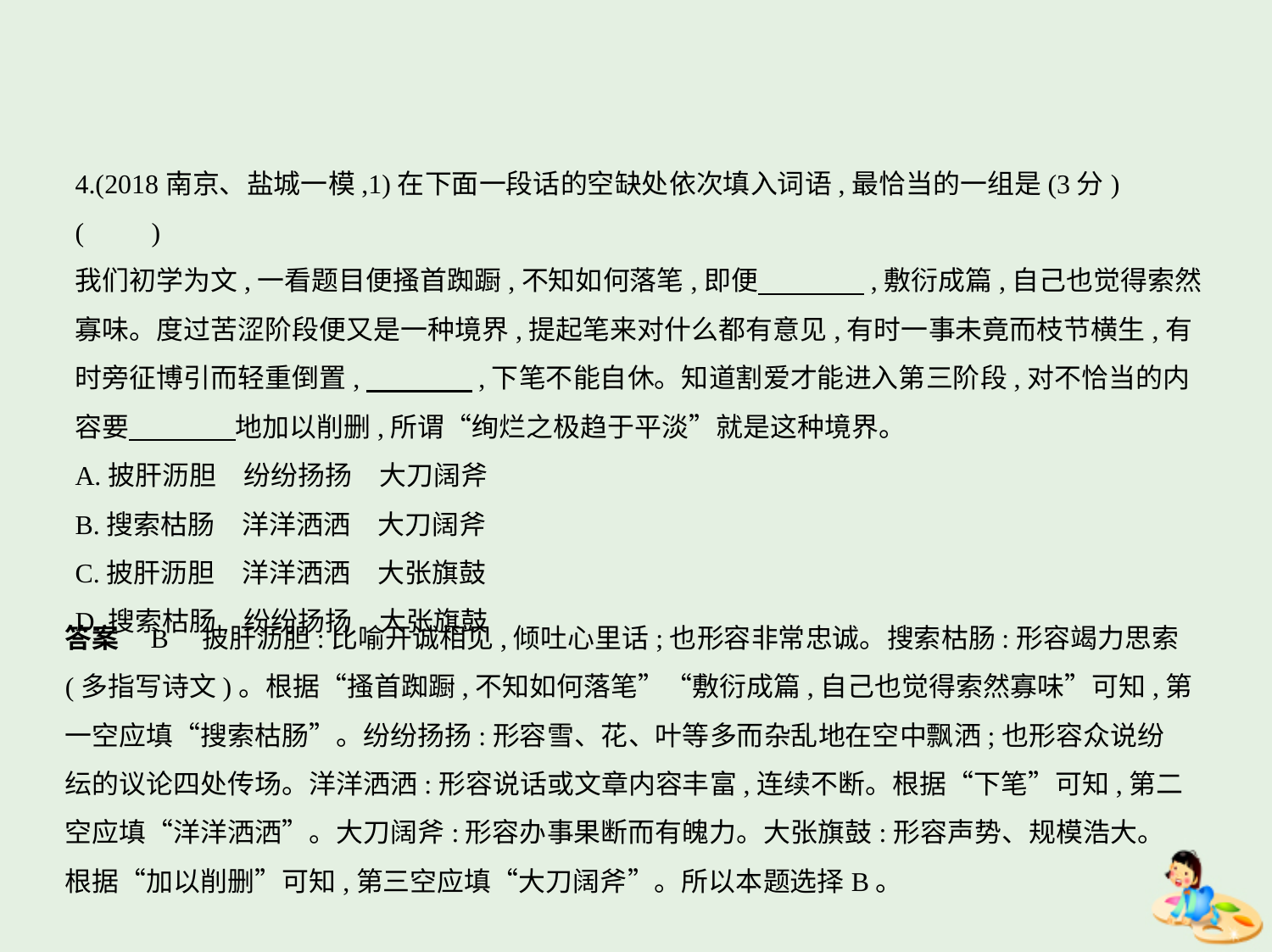

4.(2018南京、盐城一模,1)在下面一段话的空缺处依次填入词语,最恰当的一组是(3分) (    　)
我们初学为文,一看题目便搔首踟蹰,不知如何落笔,即便　　　    ,敷衍成篇,自己也觉得索然
寡味。度过苦涩阶段便又是一种境界,提起笔来对什么都有意见,有时一事未竟而枝节横生,有
时旁征博引而轻重倒置,　　　    ,下笔不能自休。知道割爱才能进入第三阶段,对不恰当的内
容要　　　    地加以削删,所谓“绚烂之极趋于平淡”就是这种境界。
A.披肝沥胆　纷纷扬扬　大刀阔斧
B.搜索枯肠　洋洋洒洒　大刀阔斧
C.披肝沥胆　洋洋洒洒　大张旗鼓
D.搜索枯肠　纷纷扬扬　大张旗鼓
答案    B　披肝沥胆:比喻开诚相见,倾吐心里话;也形容非常忠诚。搜索枯肠:形容竭力思索
(多指写诗文)。根据“搔首踟蹰,不知如何落笔”“敷衍成篇,自己也觉得索然寡味”可知,第
一空应填“搜索枯肠”。纷纷扬扬:形容雪、花、叶等多而杂乱地在空中飘洒;也形容众说纷
纭的议论四处传场。洋洋洒洒:形容说话或文章内容丰富,连续不断。根据“下笔”可知,第二
空应填“洋洋洒洒”。大刀阔斧:形容办事果断而有魄力。大张旗鼓:形容声势、规模浩大。
根据“加以削删”可知,第三空应填“大刀阔斧”。所以本题选择B。